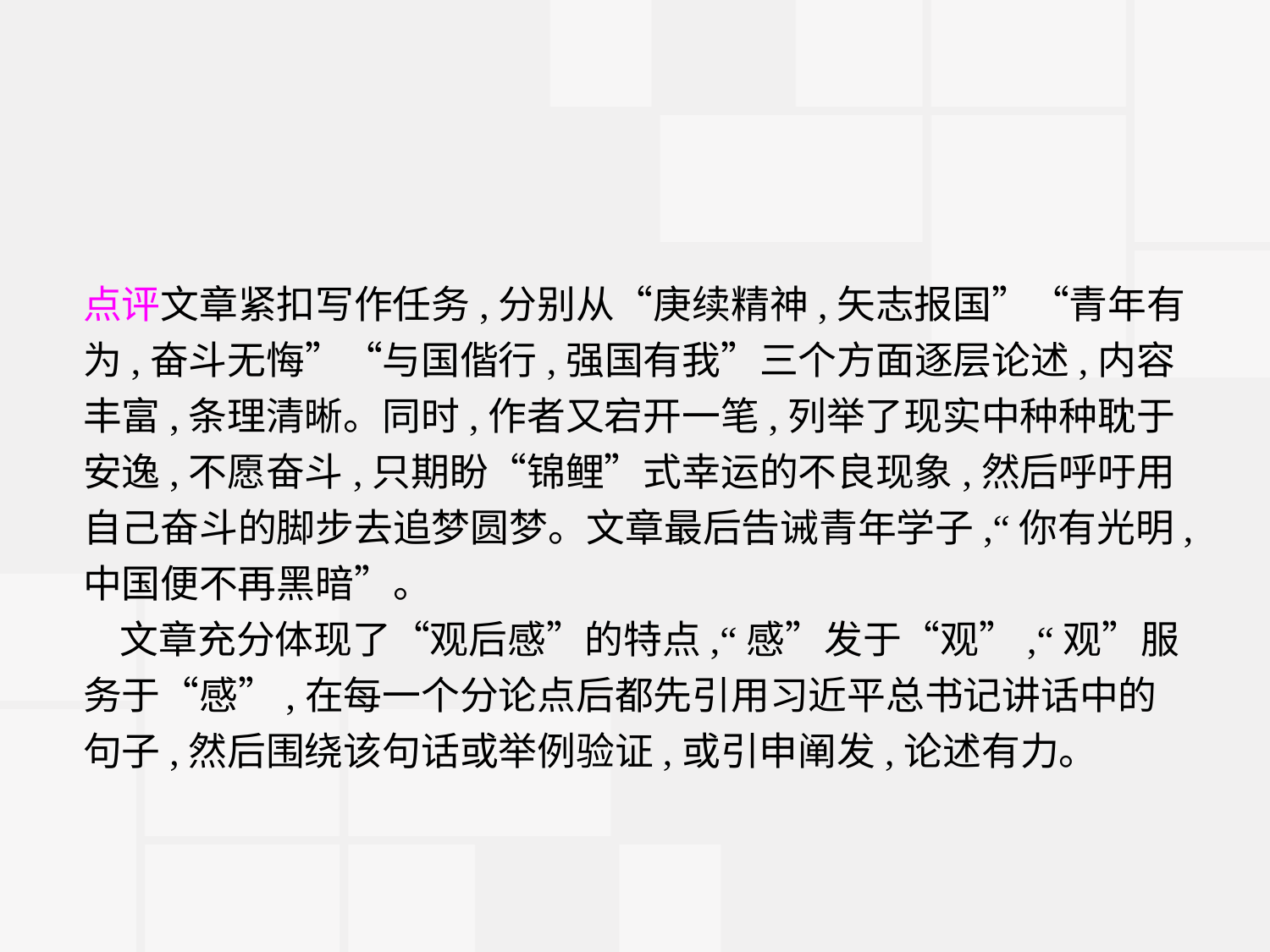

点评文章紧扣写作任务,分别从“庚续精神,矢志报国”“青年有为,奋斗无悔”“与国偕行,强国有我”三个方面逐层论述,内容丰富,条理清晰。同时,作者又宕开一笔,列举了现实中种种耽于安逸,不愿奋斗,只期盼“锦鲤”式幸运的不良现象,然后呼吁用自己奋斗的脚步去追梦圆梦。文章最后告诫青年学子,“你有光明,中国便不再黑暗”。
文章充分体现了“观后感”的特点,“感”发于“观”,“观”服务于“感”,在每一个分论点后都先引用习近平总书记讲话中的句子,然后围绕该句话或举例验证,或引申阐发,论述有力。